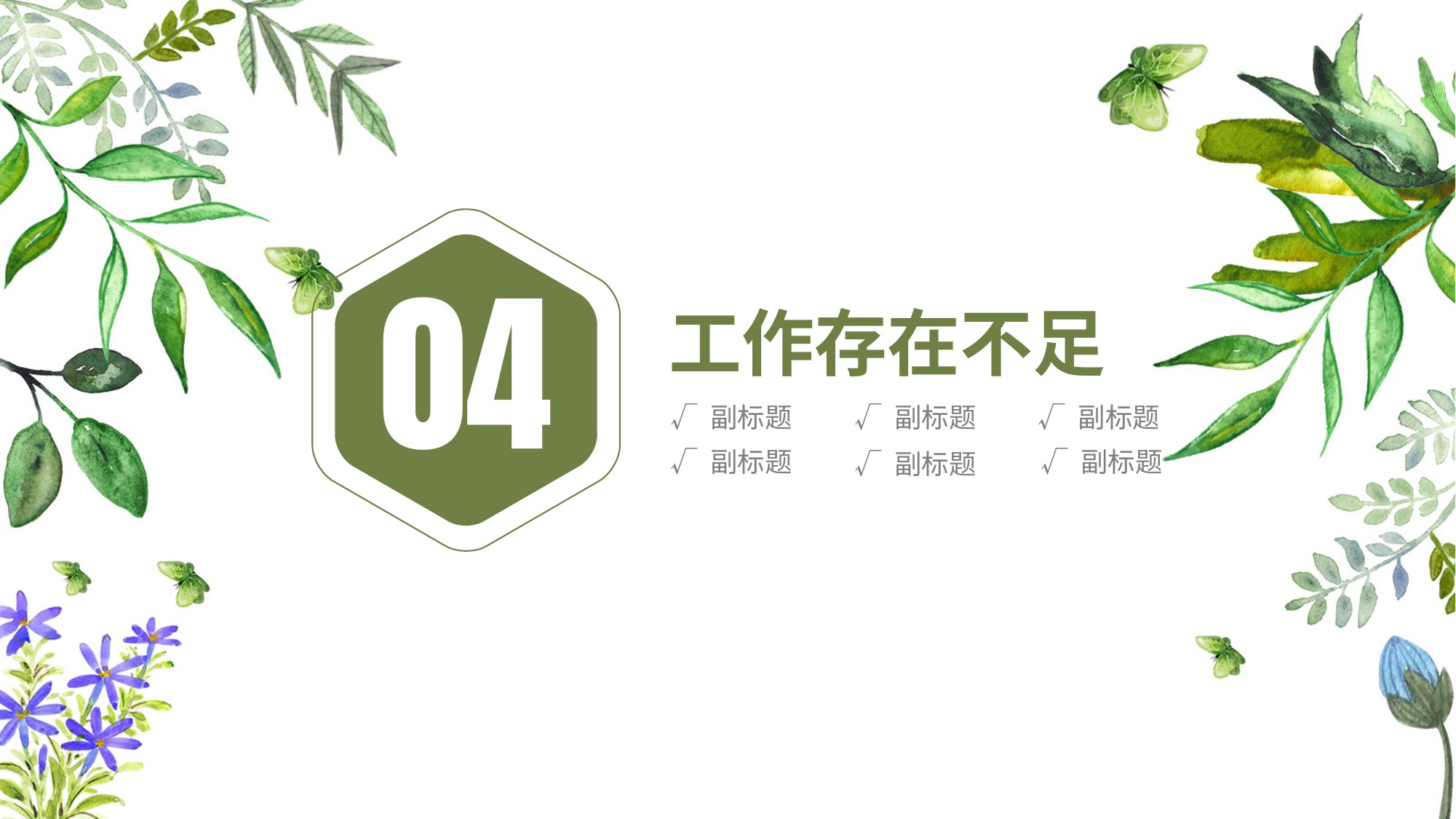

04
工作存在不足
√ 副标题
√ 副标题
√ 副标题
√ 副标题
√ 副标题
√ 副标题